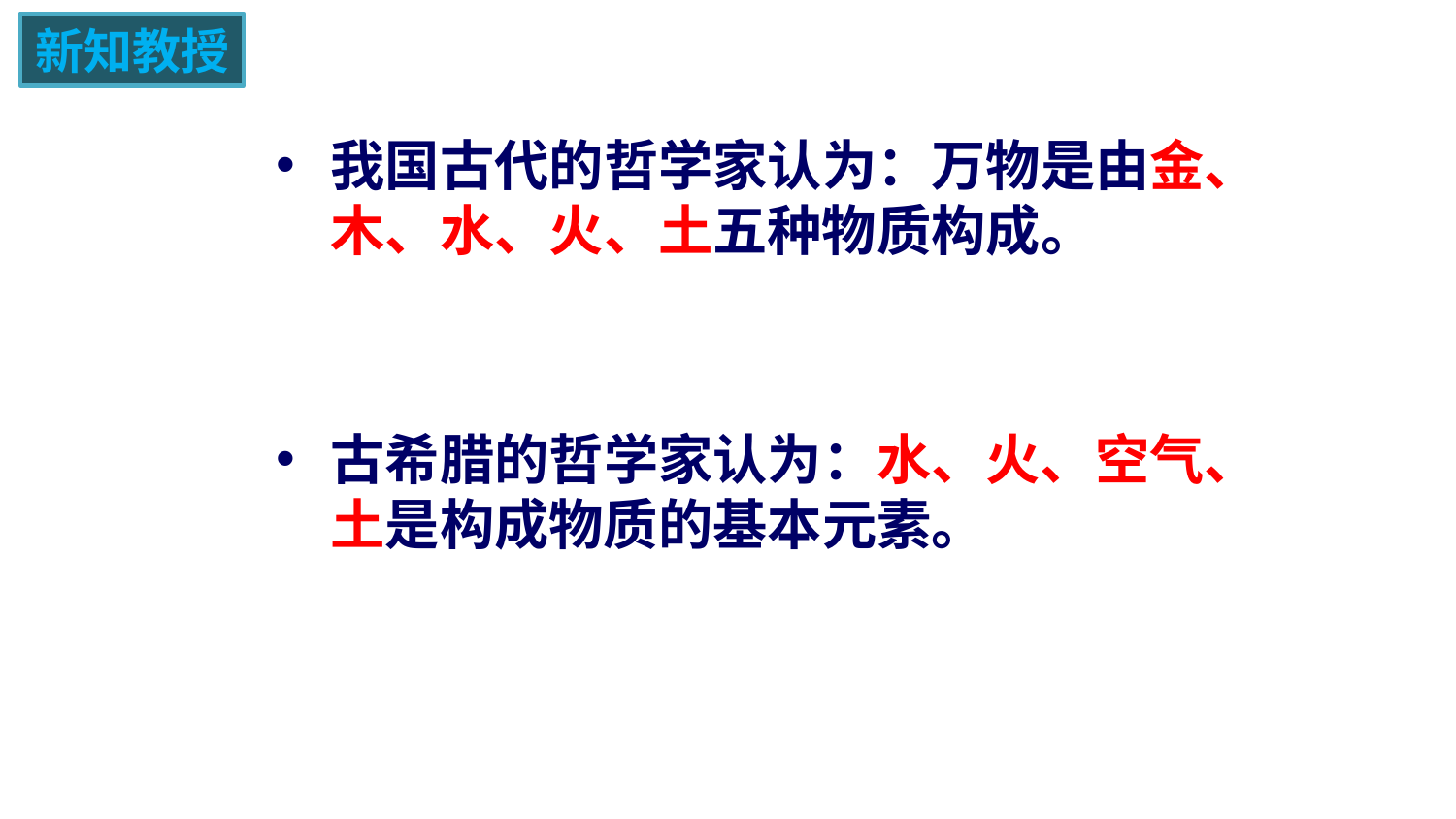

新知教授
我国古代的哲学家认为：万物是由金、木、水、火、土五种物质构成。

古希腊的哲学家认为：水、火、空气、土是构成物质的基本元素。